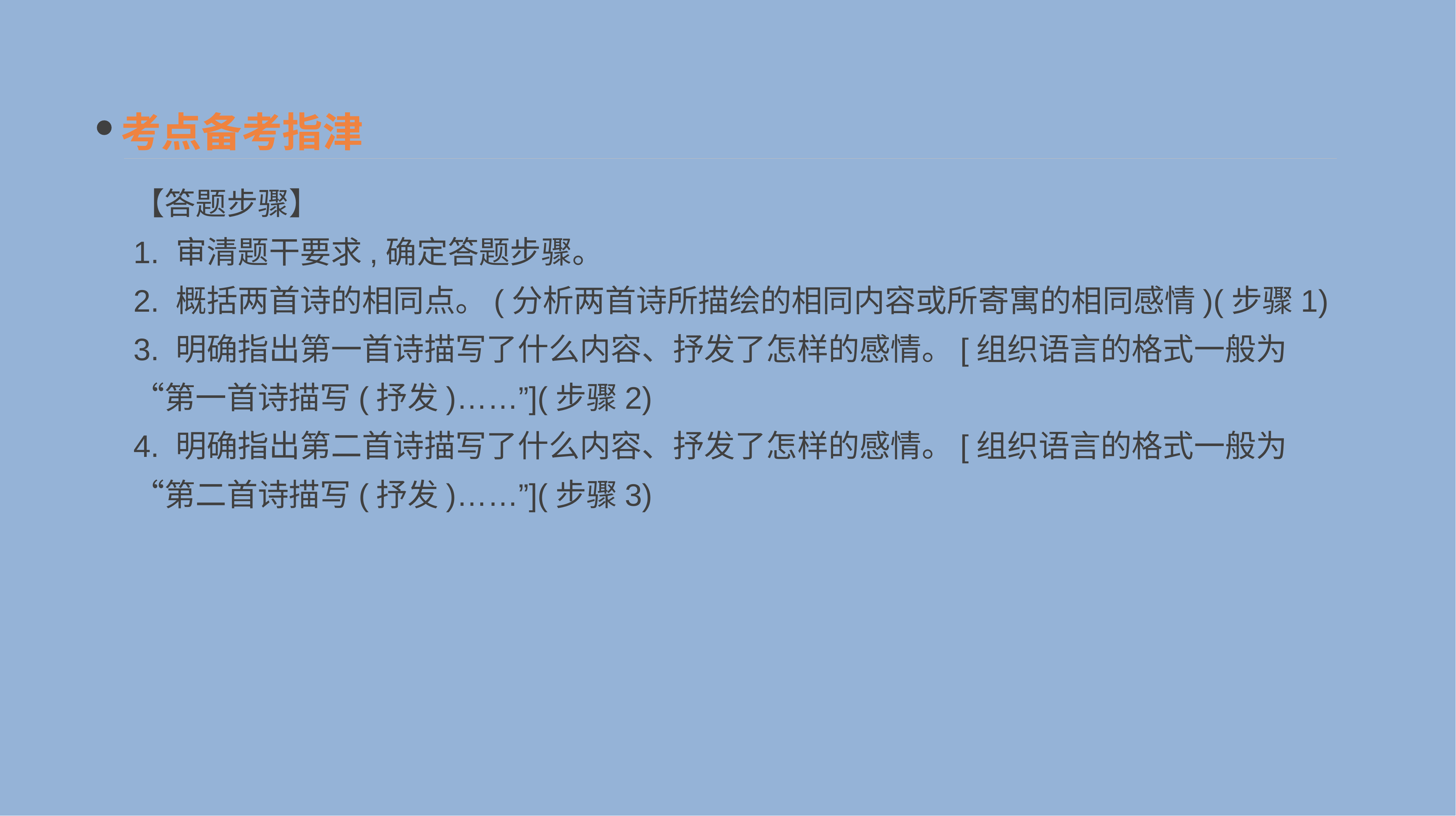

考点备考指津

【答题步骤】
1. 审清题干要求,确定答题步骤。
2. 概括两首诗的相同点。(分析两首诗所描绘的相同内容或所寄寓的相同感情)(步骤1)
3. 明确指出第一首诗描写了什么内容、抒发了怎样的感情。[组织语言的格式一般为“第一首诗描写(抒发)……”](步骤2)
4. 明确指出第二首诗描写了什么内容、抒发了怎样的感情。[组织语言的格式一般为“第二首诗描写(抒发)……”](步骤3)